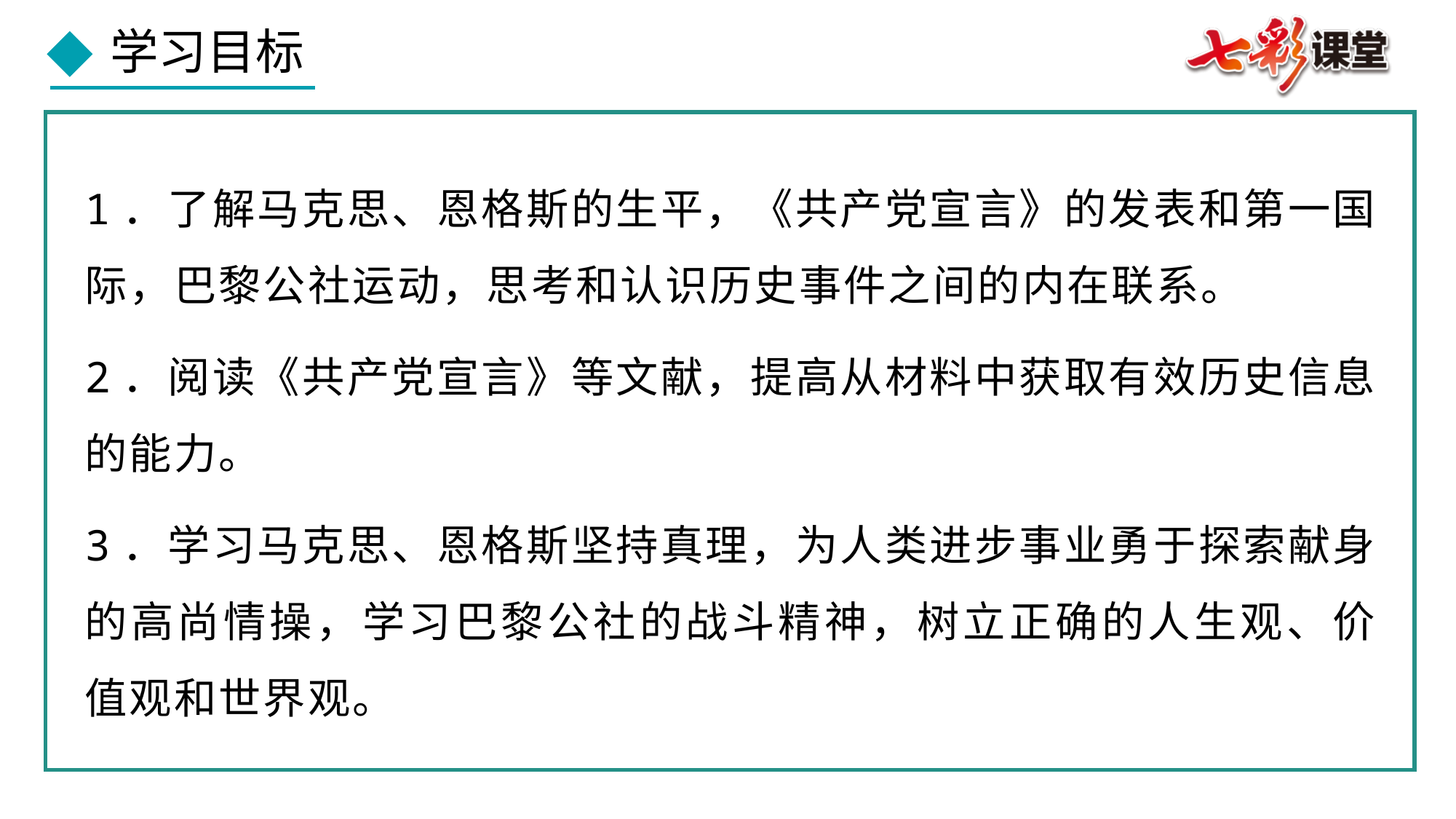

1．了解马克思、恩格斯的生平，《共产党宣言》的发表和第一国际，巴黎公社运动，思考和认识历史事件之间的内在联系。
2．阅读《共产党宣言》等文献，提高从材料中获取有效历史信息的能力。
3．学习马克思、恩格斯坚持真理，为人类进步事业勇于探索献身的高尚情操，学习巴黎公社的战斗精神，树立正确的人生观、价值观和世界观。